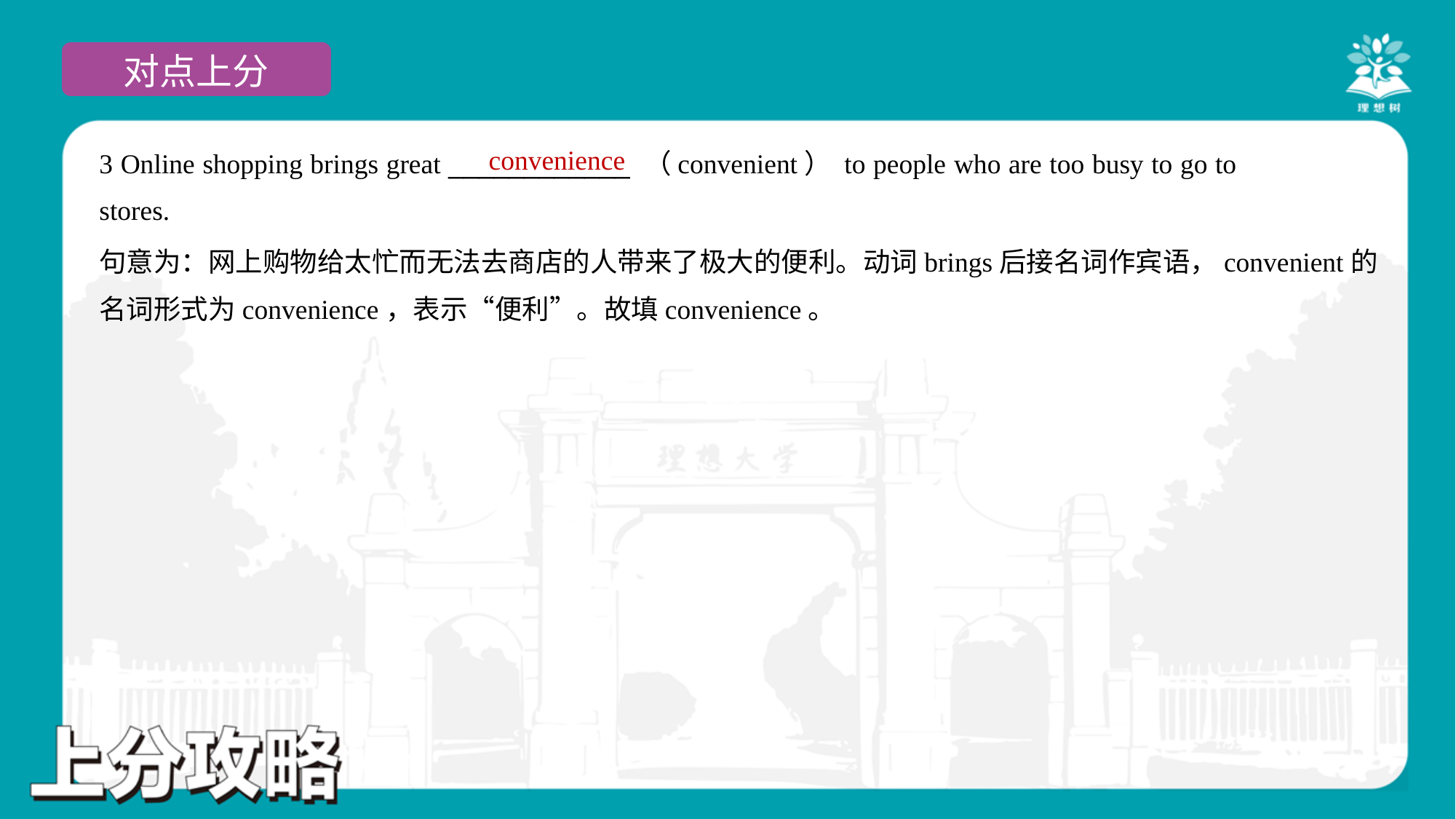

convenience
3 Online shopping brings great ____________ （convenient） to people who are too busy to go to
stores.
句意为：网上购物给太忙而无法去商店的人带来了极大的便利。动词brings后接名词作宾语，convenient的
名词形式为convenience，表示“便利”。故填convenience。